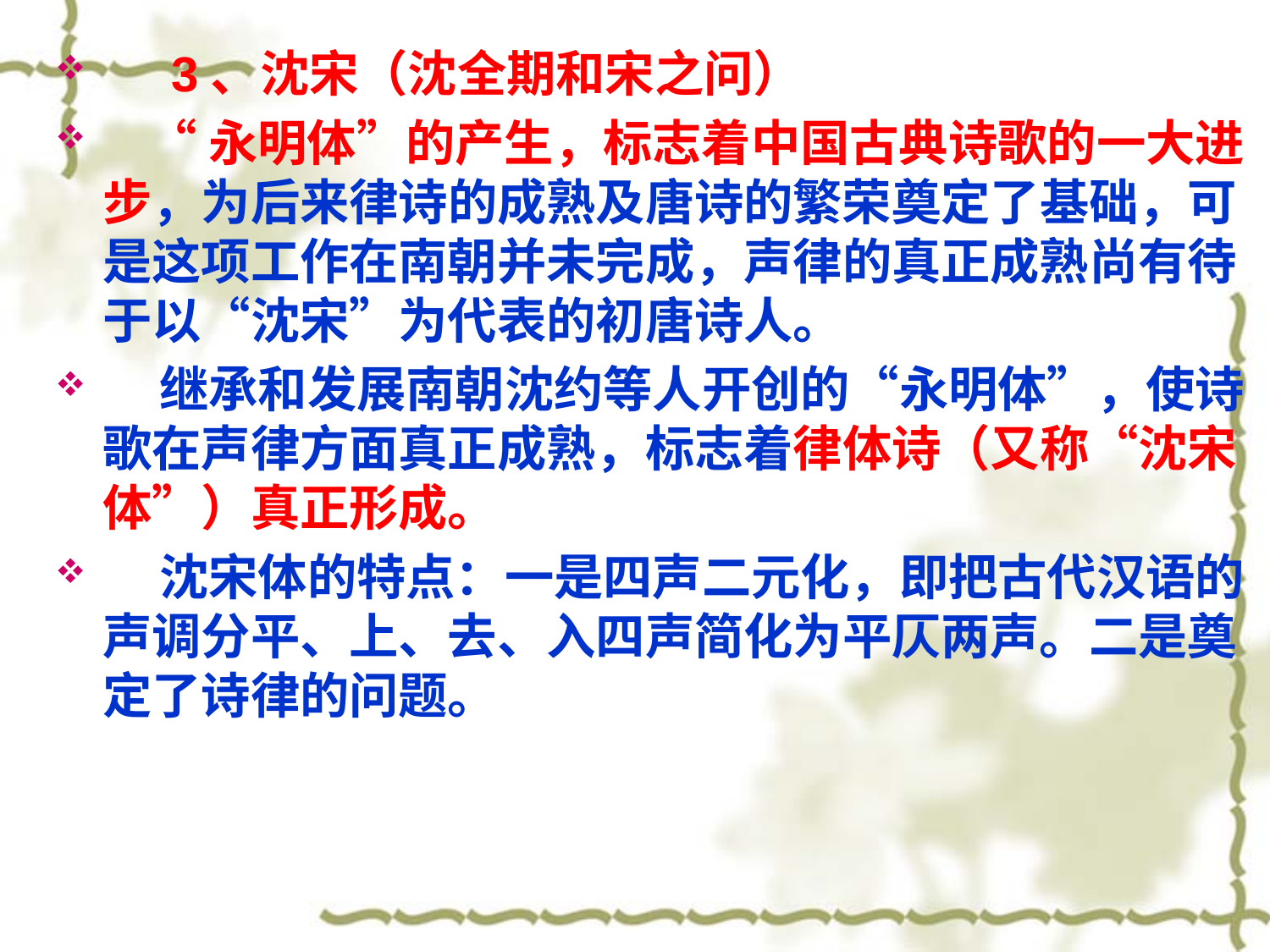

#
     3、沈宋（沈全期和宋之问）
    “永明体”的产生，标志着中国古典诗歌的一大进步，为后来律诗的成熟及唐诗的繁荣奠定了基础，可是这项工作在南朝并未完成，声律的真正成熟尚有待于以“沈宋”为代表的初唐诗人。
    继承和发展南朝沈约等人开创的“永明体”，使诗歌在声律方面真正成熟，标志着律体诗（又称“沈宋体”）真正形成。
    沈宋体的特点：一是四声二元化，即把古代汉语的声调分平、上、去、入四声简化为平仄两声。二是奠定了诗律的问题。